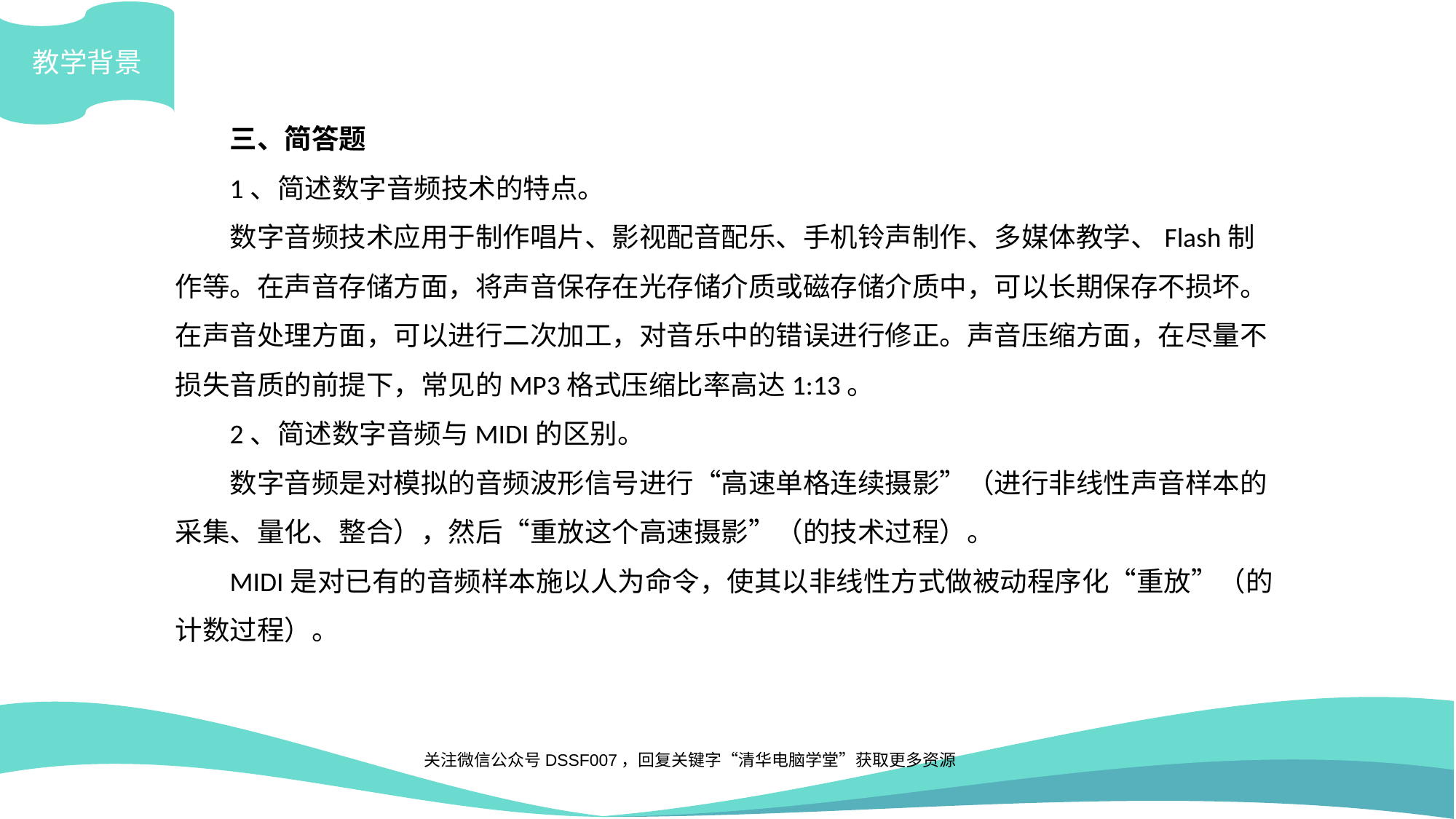

教学背景
三、简答题
1、简述数字音频技术的特点。
数字音频技术应用于制作唱片、影视配音配乐、手机铃声制作、多媒体教学、Flash制作等。在声音存储方面，将声音保存在光存储介质或磁存储介质中，可以长期保存不损坏。在声音处理方面，可以进行二次加工，对音乐中的错误进行修正。声音压缩方面，在尽量不损失音质的前提下，常见的MP3格式压缩比率高达1:13。
2、简述数字音频与MIDI的区别。
数字音频是对模拟的音频波形信号进行“高速单格连续摄影”（进行非线性声音样本的采集、量化、整合），然后“重放这个高速摄影”（的技术过程）。
MIDI是对已有的音频样本施以人为命令，使其以非线性方式做被动程序化“重放”（的计数过程）。